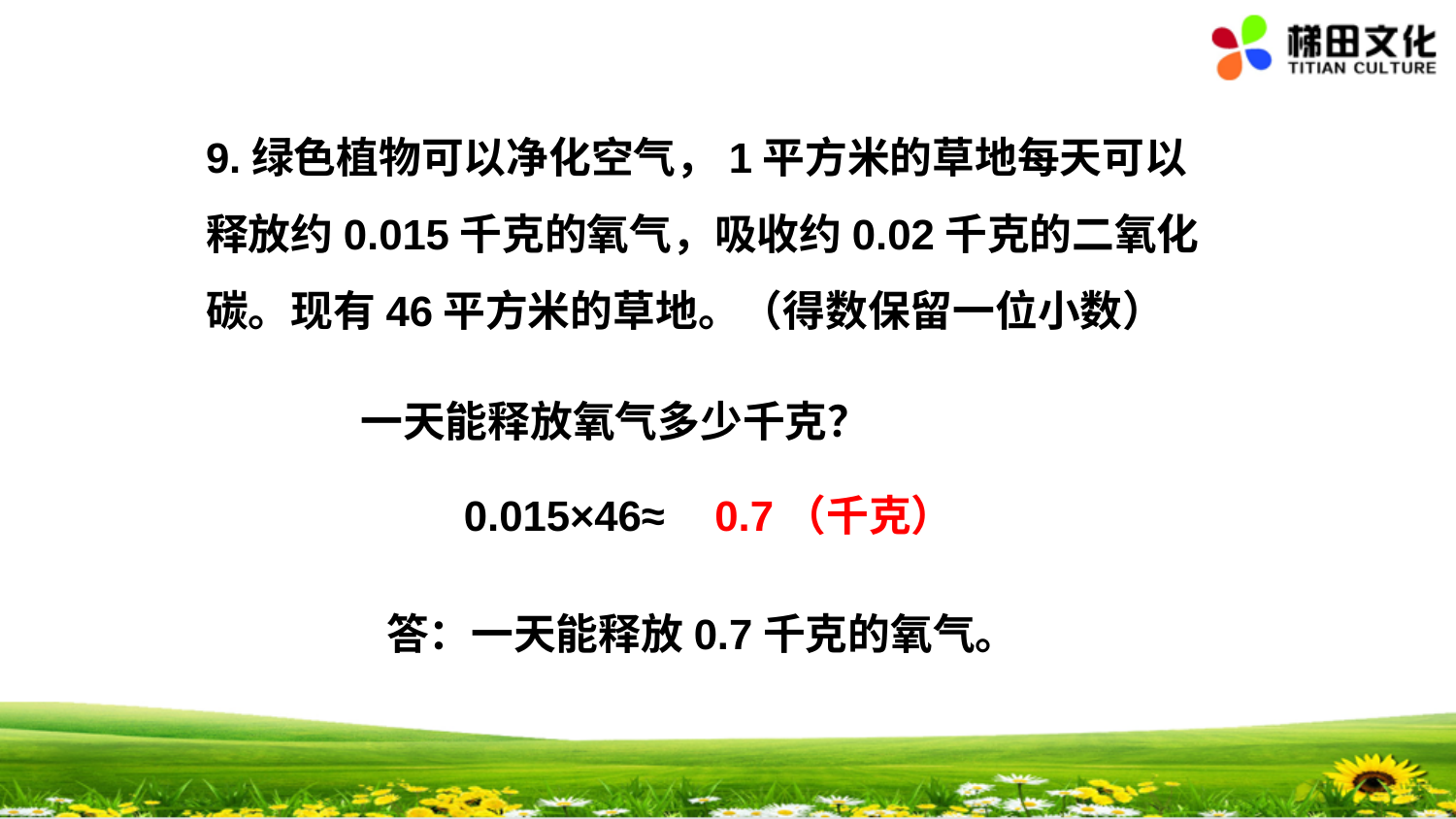

9.绿色植物可以净化空气，1平方米的草地每天可以释放约0.015千克的氧气，吸收约0.02千克的二氧化碳。现有46平方米的草地。（得数保留一位小数）
一天能释放氧气多少千克？
0.015×46≈
0.7（千克）
答：一天能释放0.7千克的氧气。